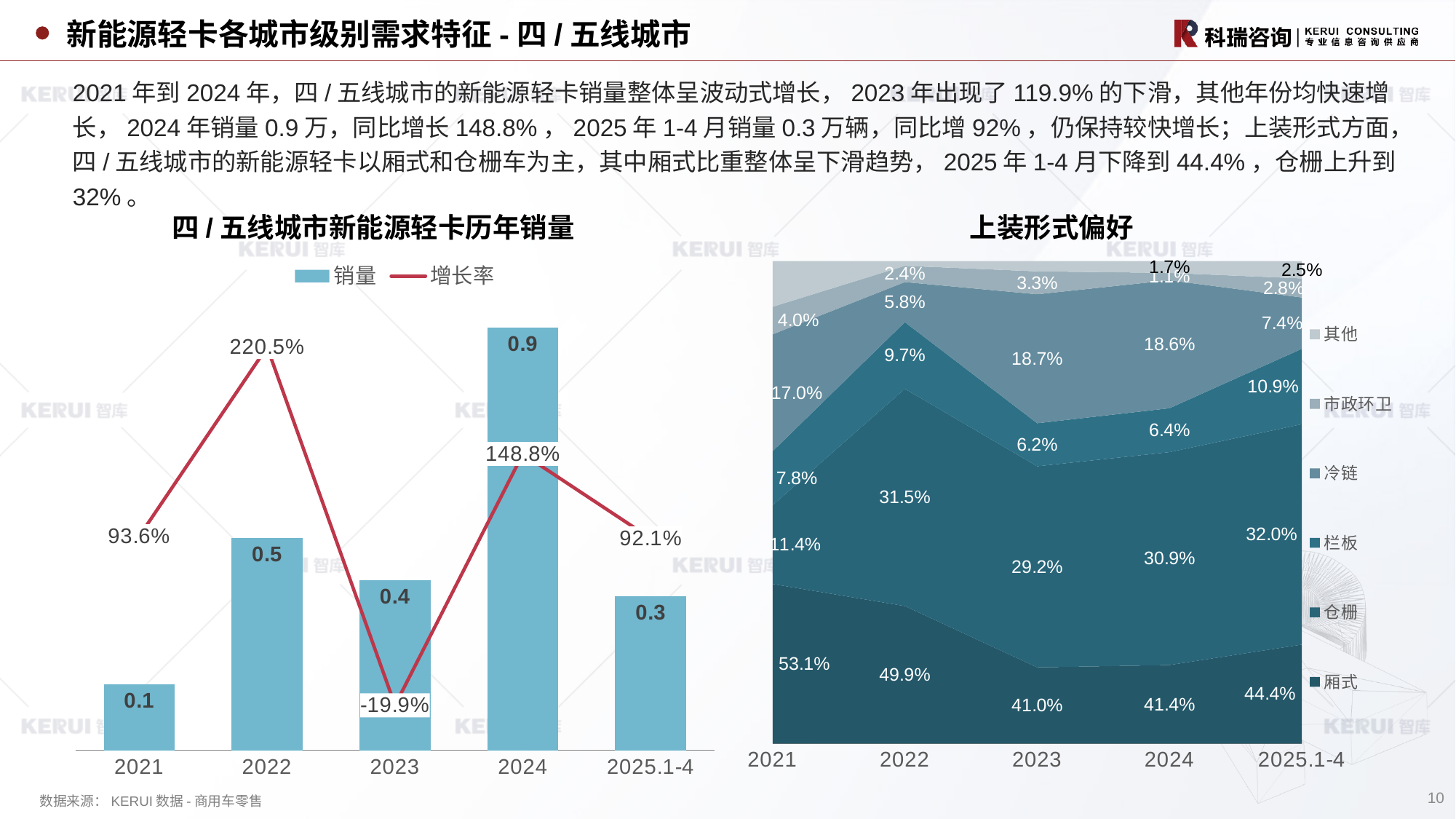

新能源轻卡各城市级别需求特征-四/五线城市
2021年到2024年，四/五线城市的新能源轻卡销量整体呈波动式增长，2023年出现了119.9%的下滑，其他年份均快速增长，2024年销量0.9万，同比增长148.8%，2025年1-4月销量0.3万辆，同比增92%，仍保持较快增长；上装形式方面，四/五线城市的新能源轻卡以厢式和仓栅车为主，其中厢式比重整体呈下滑趋势，2025年1-4月下降到44.4%，仓栅上升到32%。
四/五线城市新能源轻卡历年销量

### Chart

| Category | 销量 | 增长率 |
|---|---|---|
| 2021 | 0.1479 | 0.9358638743455496 |
| 2022 | 0.474 | 2.204868154158215 |
| 2023 | 0.3799 | -0.19852320675105484 |
| 2024 | 0.9453 | 1.488286391155567 |
| 2025.1-4 | 0.3436 | 0.9206260480715482 |
上装形式偏好

### Chart

| Category | 厢式 | 仓栅 | 栏板 | 冷链 | 市政环卫 | 其他 |
|---|---|---|---|---|---|---|
| 2021 | 0.5314 | 0.1143 | 0.0784 | 0.1697 | 0.0399 | 0.06630000000000003 |
| 2022 | 0.4994 | 0.3152 | 0.0968 | 0.0582 | 0.0236 | 0.006800000000000028 |
| 2023 | 0.4104 | 0.2919 | 0.0624 | 0.1872 | 0.0332 | 0.014900000000000024 |
| 2024 | 0.4138 | 0.309 | 0.0637 | 0.1857 | 0.0107 | 0.017100000000000004 |
| 2025.1-4 | 0.4435 | 0.3198 | 0.1094 | 0.0745 | 0.0276 | 0.0252 |
10
数据来源：KERUI数据-商用车零售